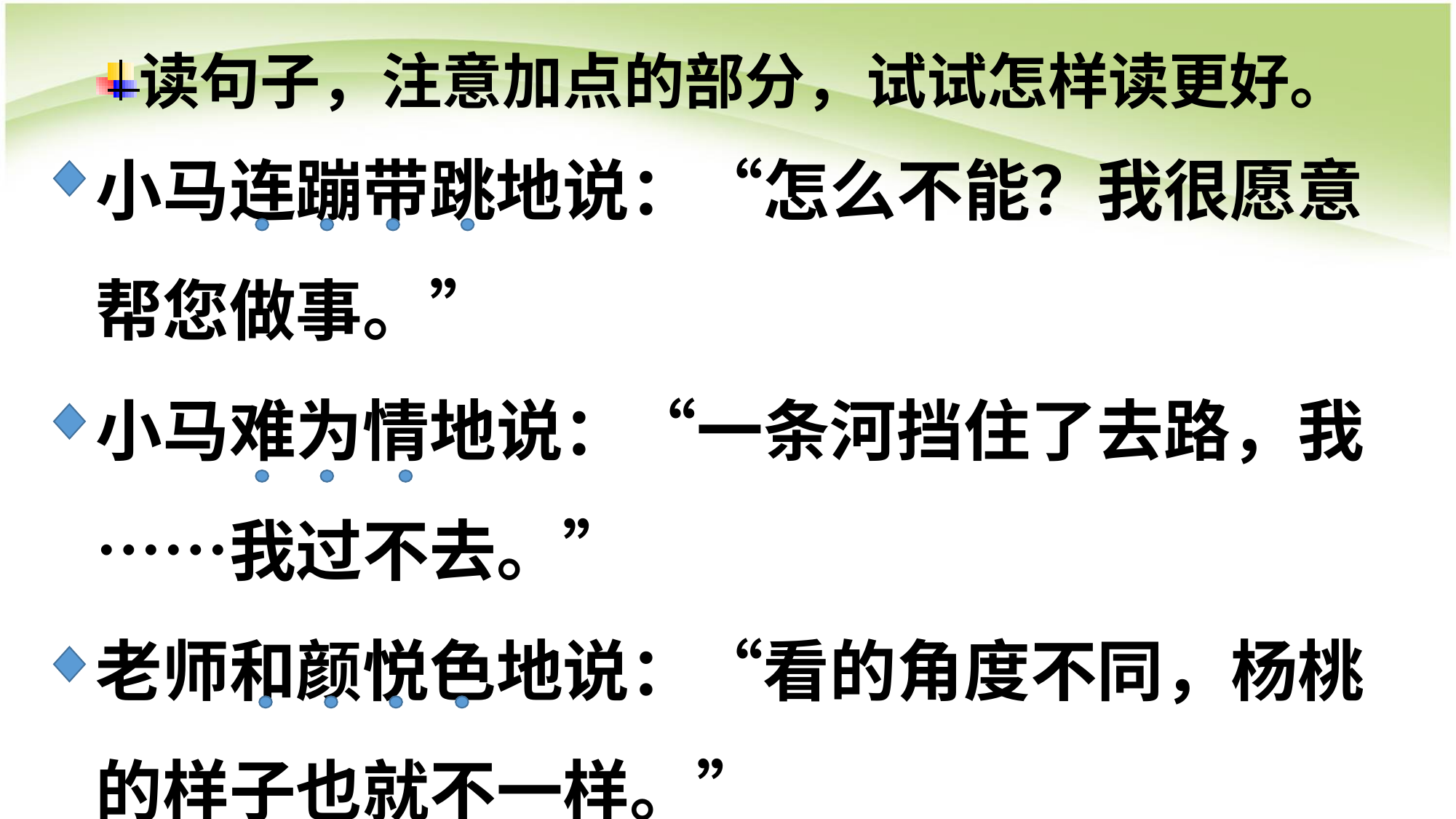

读句子，注意加点的部分，试试怎样读更好。
小马连蹦带跳地说：“怎么不能？我很愿意帮您做事。”
小马难为情地说：“一条河挡住了去路，我……我过不去。”
老师和颜悦色地说：“看的角度不同，杨桃的样子也就不一样。”